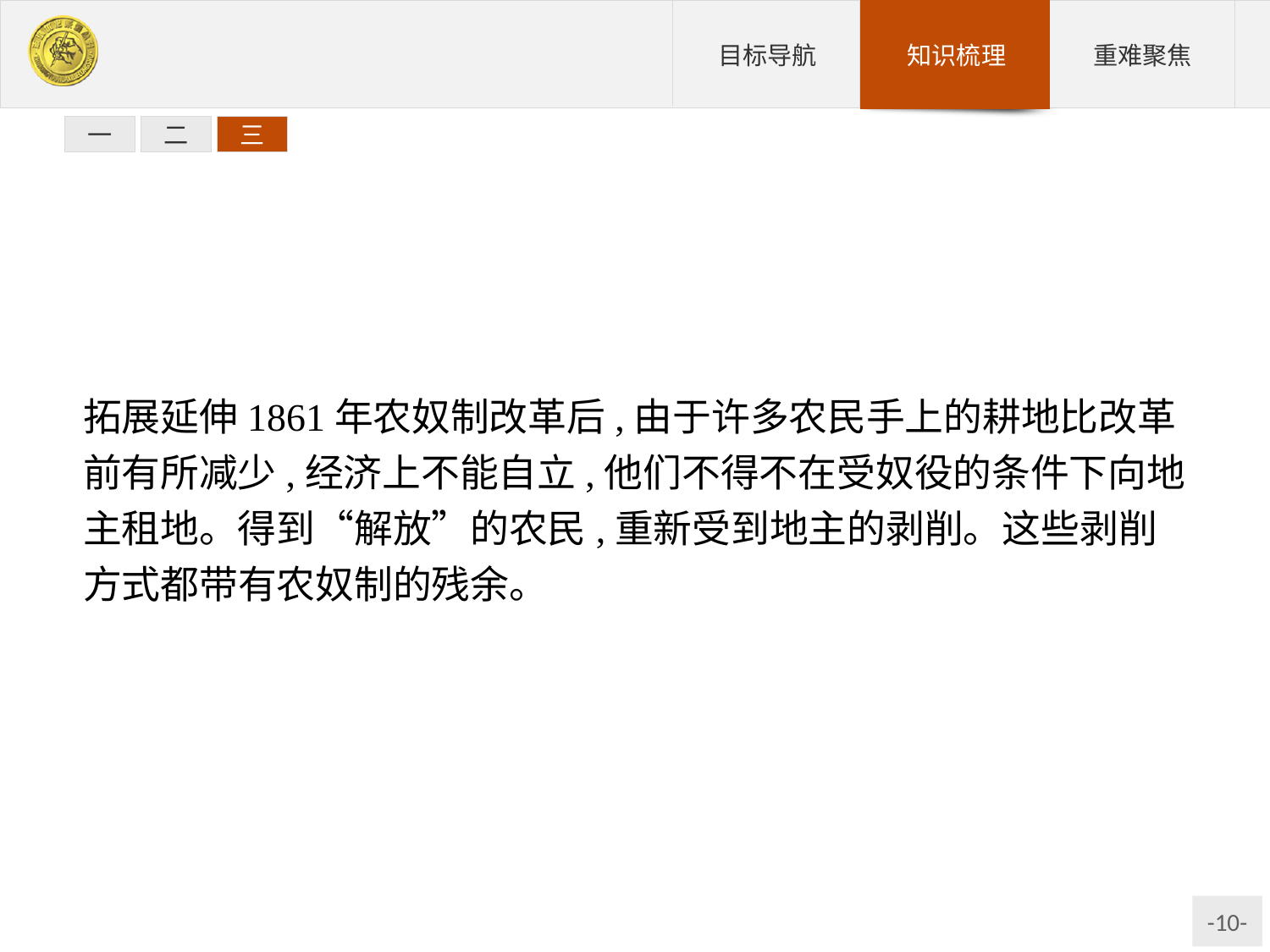

一
二
三
拓展延伸1861年农奴制改革后,由于许多农民手上的耕地比改革前有所减少,经济上不能自立,他们不得不在受奴役的条件下向地主租地。得到“解放”的农民,重新受到地主的剥削。这些剥削方式都带有农奴制的残余。